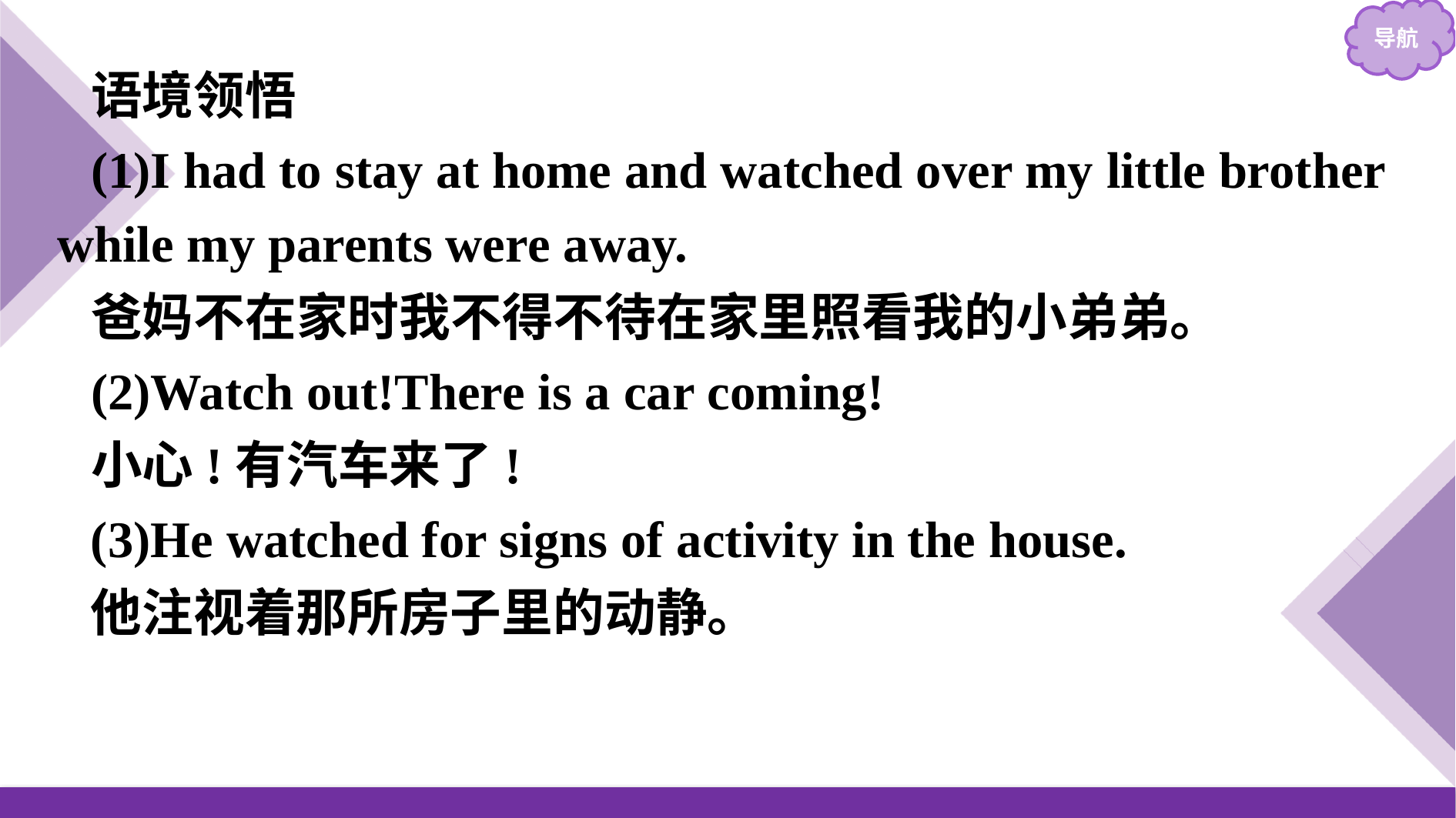

语境领悟
(1)I had to stay at home and watched over my little brother while my parents were away.
爸妈不在家时我不得不待在家里照看我的小弟弟。
(2)Watch out!There is a car coming!
小心!有汽车来了!
(3)He watched for signs of activity in the house.
他注视着那所房子里的动静。